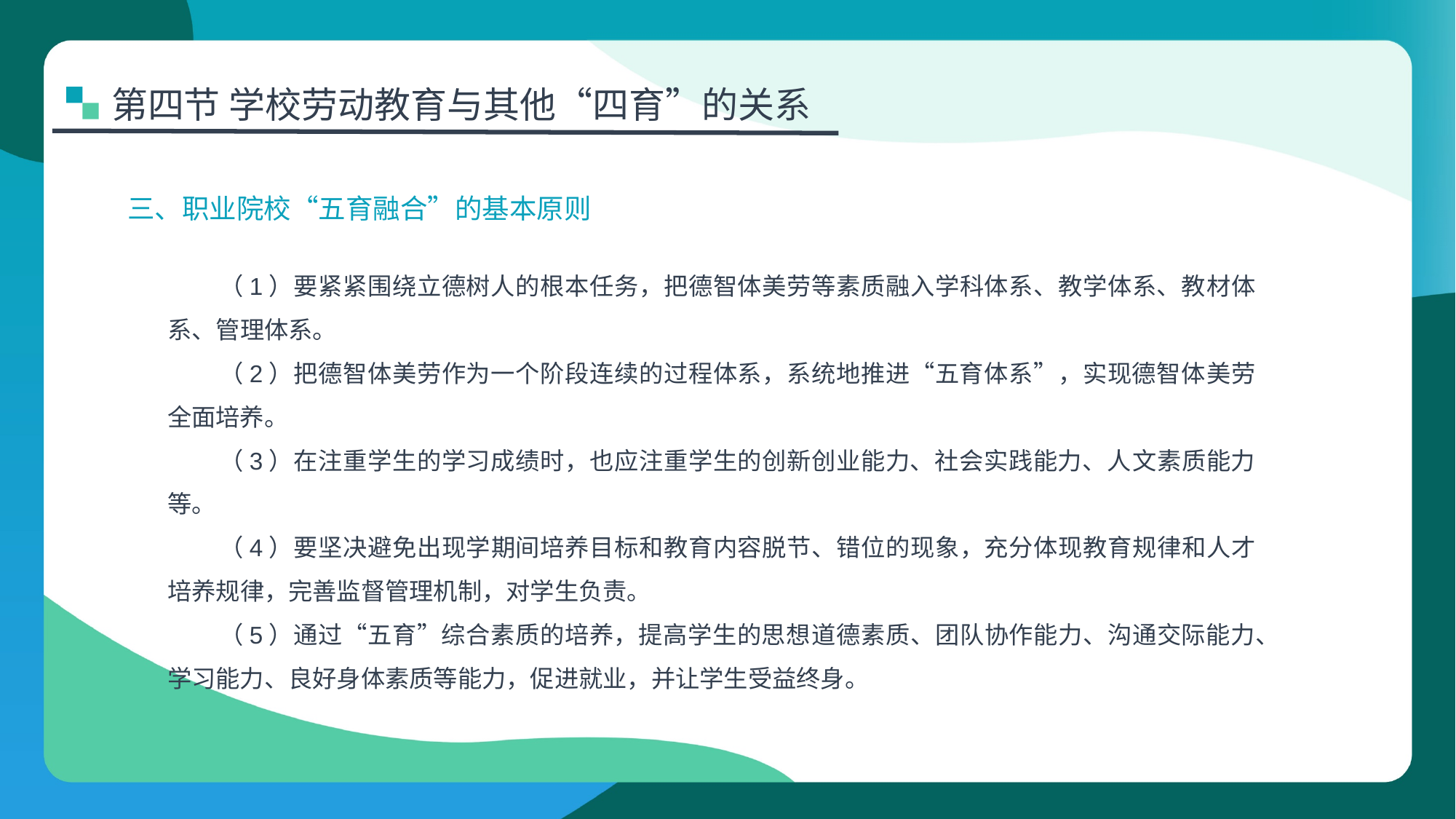

第四节 学校劳动教育与其他“四育”的关系

三、职业院校“五育融合”的基本原则
（1）要紧紧围绕立德树人的根本任务，把德智体美劳等素质融入学科体系、教学体系、教材体系、管理体系。
（2）把德智体美劳作为一个阶段连续的过程体系，系统地推进“五育体系”，实现德智体美劳全面培养。
（3）在注重学生的学习成绩时，也应注重学生的创新创业能力、社会实践能力、人文素质能力等。
（4）要坚决避免出现学期间培养目标和教育内容脱节、错位的现象，充分体现教育规律和人才培养规律，完善监督管理机制，对学生负责。
（5）通过“五育”综合素质的培养，提高学生的思想道德素质、团队协作能力、沟通交际能力、学习能力、良好身体素质等能力，促进就业，并让学生受益终身。